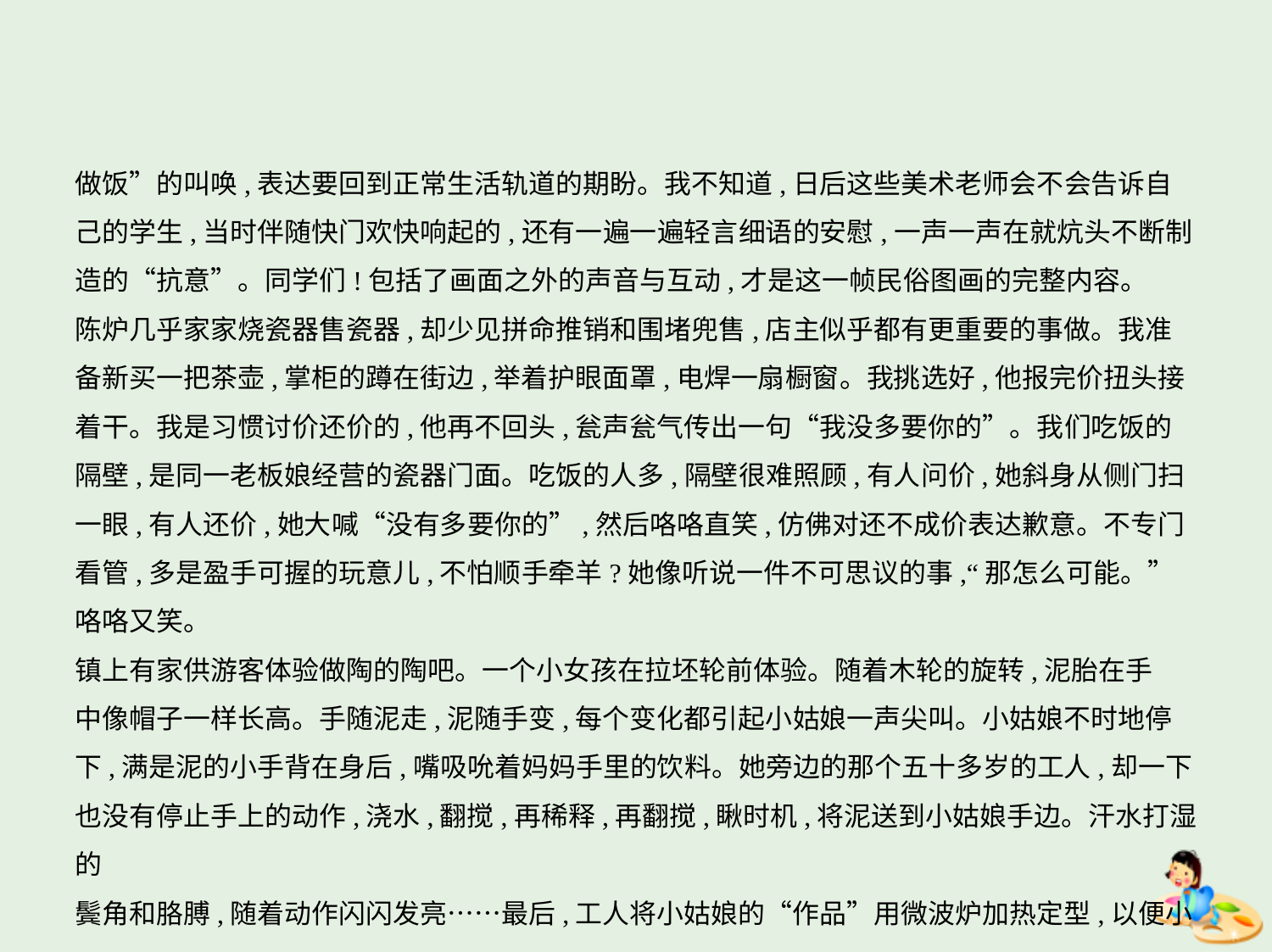

做饭”的叫唤,表达要回到正常生活轨道的期盼。我不知道,日后这些美术老师会不会告诉自
己的学生,当时伴随快门欢快响起的,还有一遍一遍轻言细语的安慰,一声一声在就炕头不断制
造的“抗意”。同学们!包括了画面之外的声音与互动,才是这一帧民俗图画的完整内容。
陈炉几乎家家烧瓷器售瓷器,却少见拼命推销和围堵兜售,店主似乎都有更重要的事做。我准
备新买一把茶壶,掌柜的蹲在街边,举着护眼面罩,电焊一扇橱窗。我挑选好,他报完价扭头接
着干。我是习惯讨价还价的,他再不回头,瓮声瓮气传出一句“我没多要你的”。我们吃饭的
隔壁,是同一老板娘经营的瓷器门面。吃饭的人多,隔壁很难照顾,有人问价,她斜身从侧门扫
一眼,有人还价,她大喊“没有多要你的”,然后咯咯直笑,仿佛对还不成价表达歉意。不专门
看管,多是盈手可握的玩意儿,不怕顺手牵羊?她像听说一件不可思议的事,“那怎么可能。”
咯咯又笑。
镇上有家供游客体验做陶的陶吧。一个小女孩在拉坯轮前体验。随着木轮的旋转,泥胎在手
中像帽子一样长高。手随泥走,泥随手变,每个变化都引起小姑娘一声尖叫。小姑娘不时地停
下,满是泥的小手背在身后,嘴吸吮着妈妈手里的饮料。她旁边的那个五十多岁的工人,却一下
也没有停止手上的动作,浇水,翻搅,再稀释,再翻搅,瞅时机,将泥送到小姑娘手边。汗水打湿的
鬓角和胳膊,随着动作闪闪发亮……最后,工人将小姑娘的“作品”用微波炉加热定型,以便小